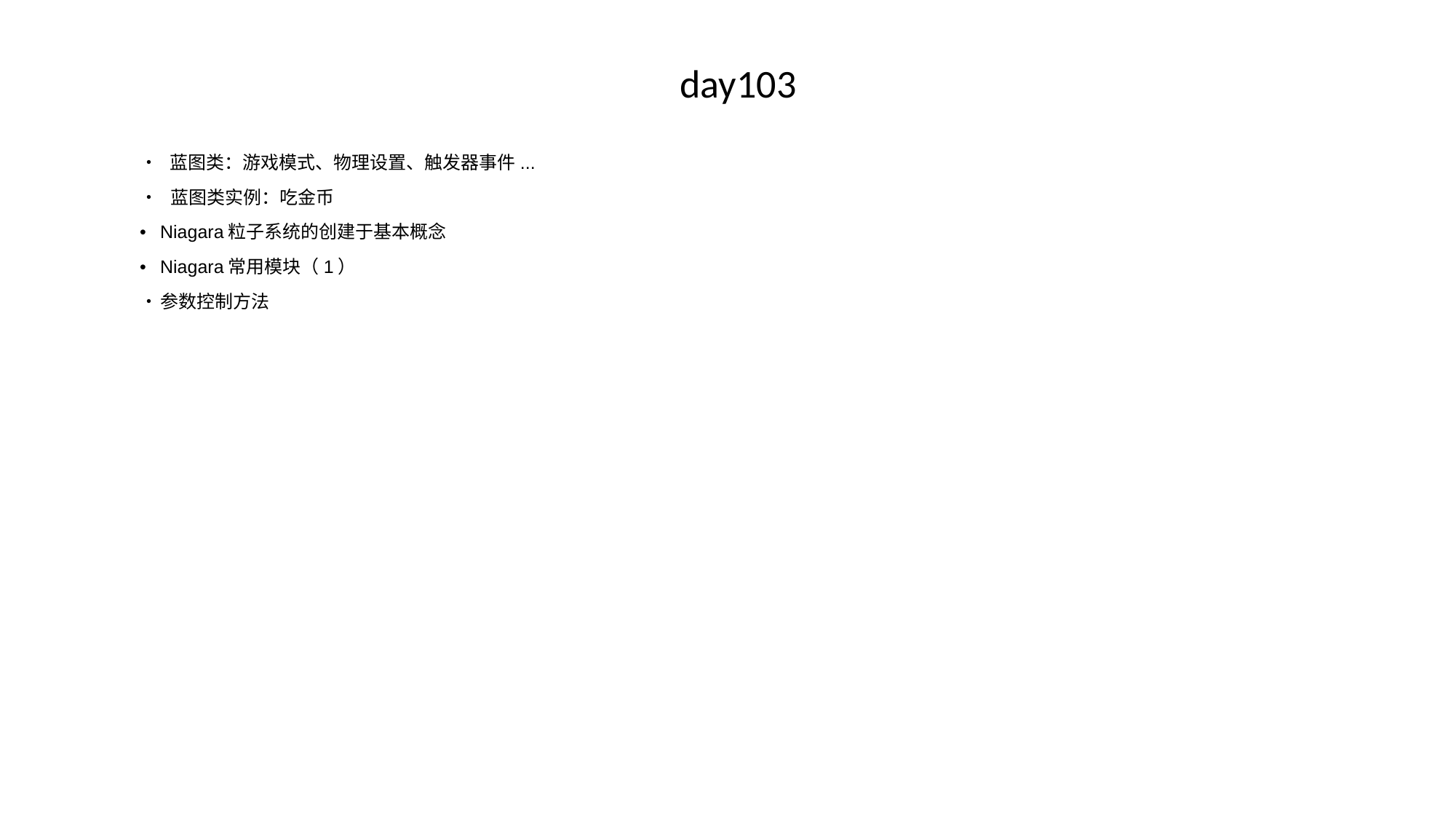

day103
•  蓝图类：游戏模式、物理设置、触发器事件...
•  蓝图类实例：吃金币
•	Niagara粒子系统的创建于基本概念
•	Niagara常用模块（1）
•	参数控制方法